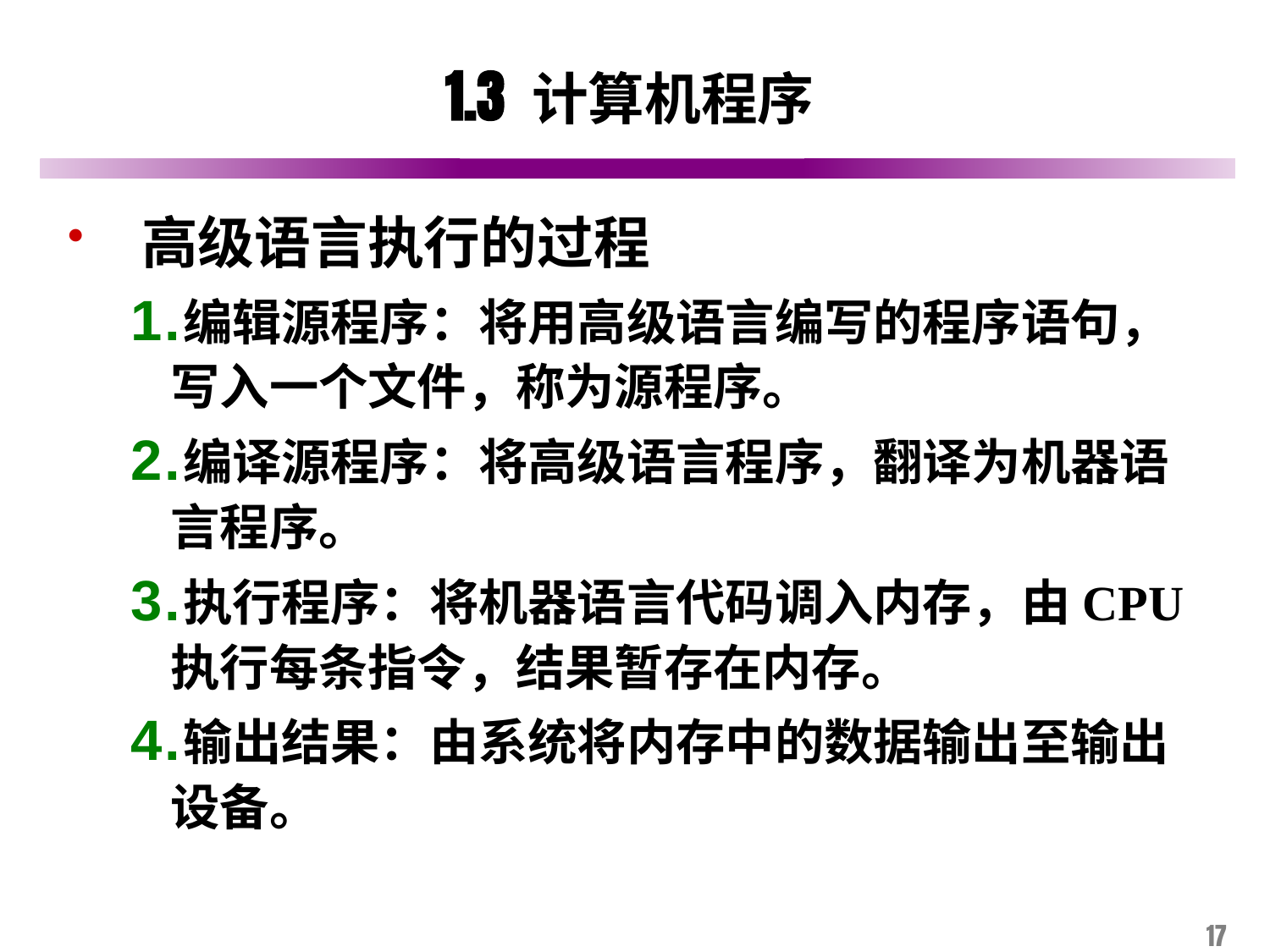

# 1.3 计算机程序
 高级语言执行的过程
编辑源程序：将用高级语言编写的程序语句，写入一个文件，称为源程序。
编译源程序：将高级语言程序，翻译为机器语言程序。
执行程序：将机器语言代码调入内存，由CPU执行每条指令，结果暂存在内存。
输出结果：由系统将内存中的数据输出至输出设备。
17